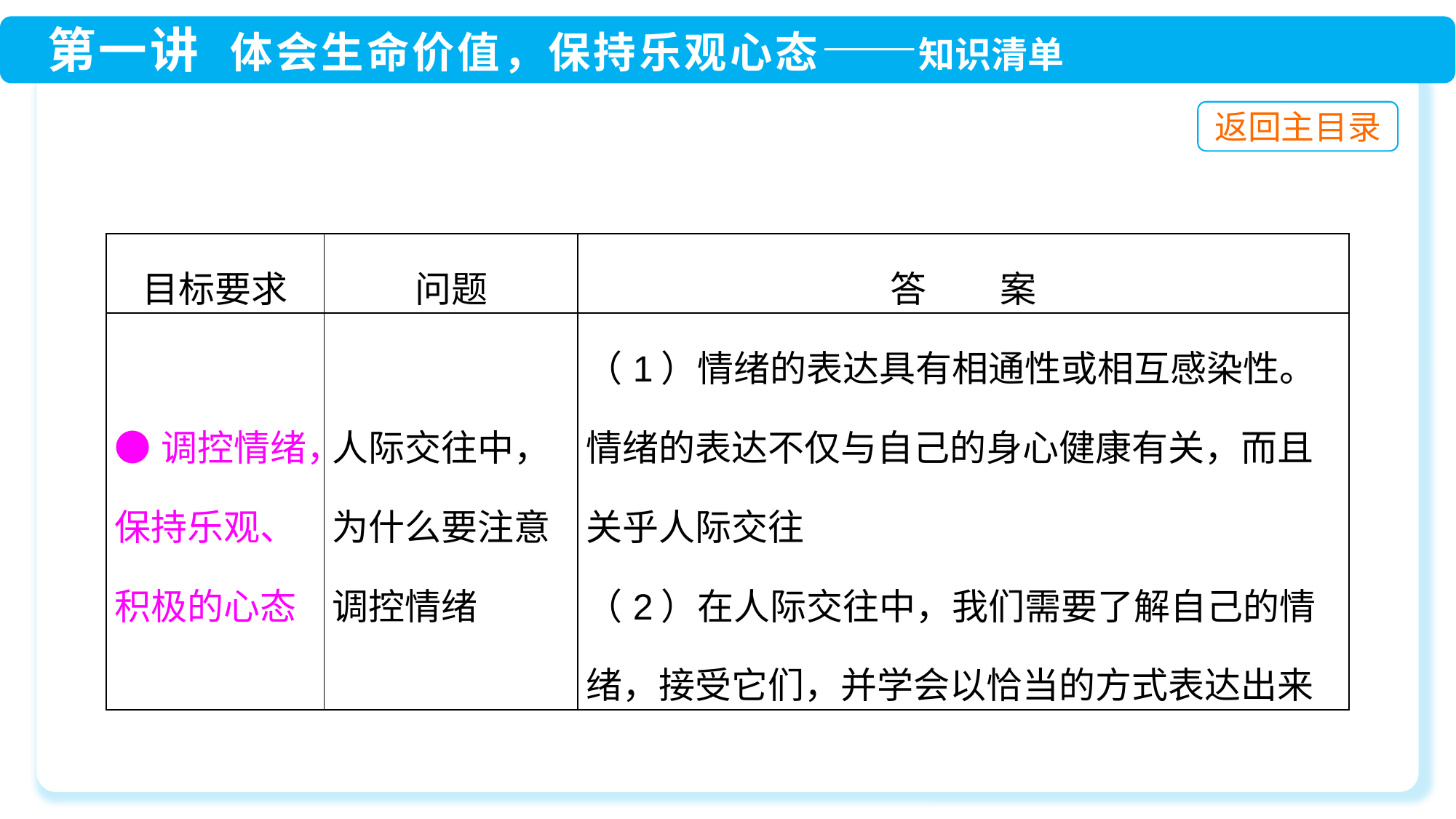

| 目标要求 | 问题 | 答　　案 |
| --- | --- | --- |
| ●调控情绪，保持乐观、积极的心态 | 人际交往中，为什么要注意调控情绪 | （1）情绪的表达具有相通性或相互感染性。情绪的表达不仅与自己的身心健康有关，而且关乎人际交往 （2）在人际交往中，我们需要了解自己的情绪，接受它们，并学会以恰当的方式表达出来 |